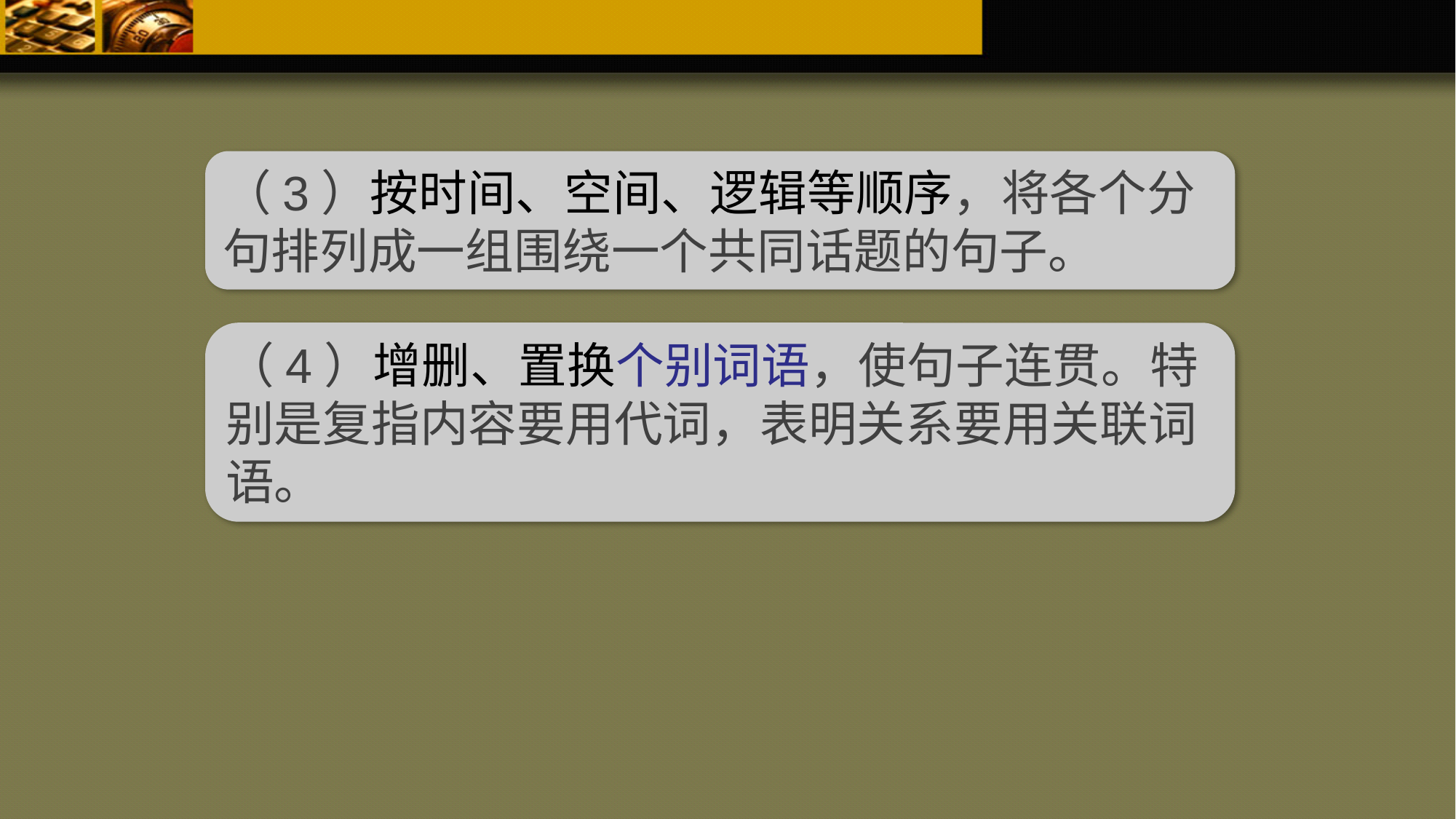

（3）按时间、空间、逻辑等顺序，将各个分句排列成一组围绕一个共同话题的句子。
（4）增删、置换个别词语，使句子连贯。特别是复指内容要用代词，表明关系要用关联词语。